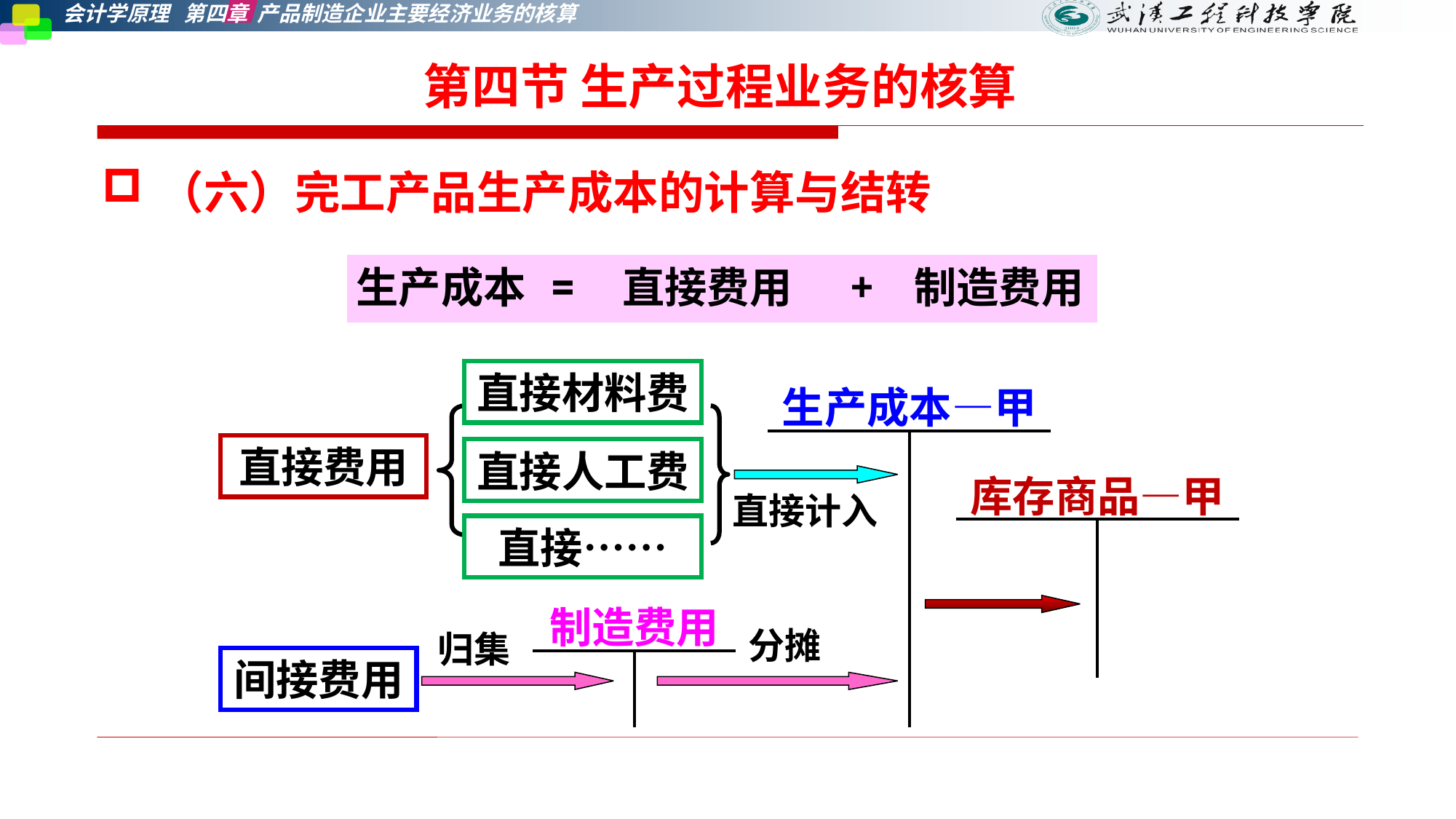

第四节 生产过程业务的核算
（六）完工产品生产成本的计算与结转
| 生产成本 | = | 直接费用 | + | 制造费用 |
| --- | --- | --- | --- | --- |
直接材料费
| 生产成本—甲 |  |
| --- | --- |
|  |  |

直接费用
直接人工费
| 库存商品—甲 |  |
| --- | --- |
|  |  |

直接计入
直接……
| 制造费用 |  |
| --- | --- |
|  |  |

分摊
归集
间接费用